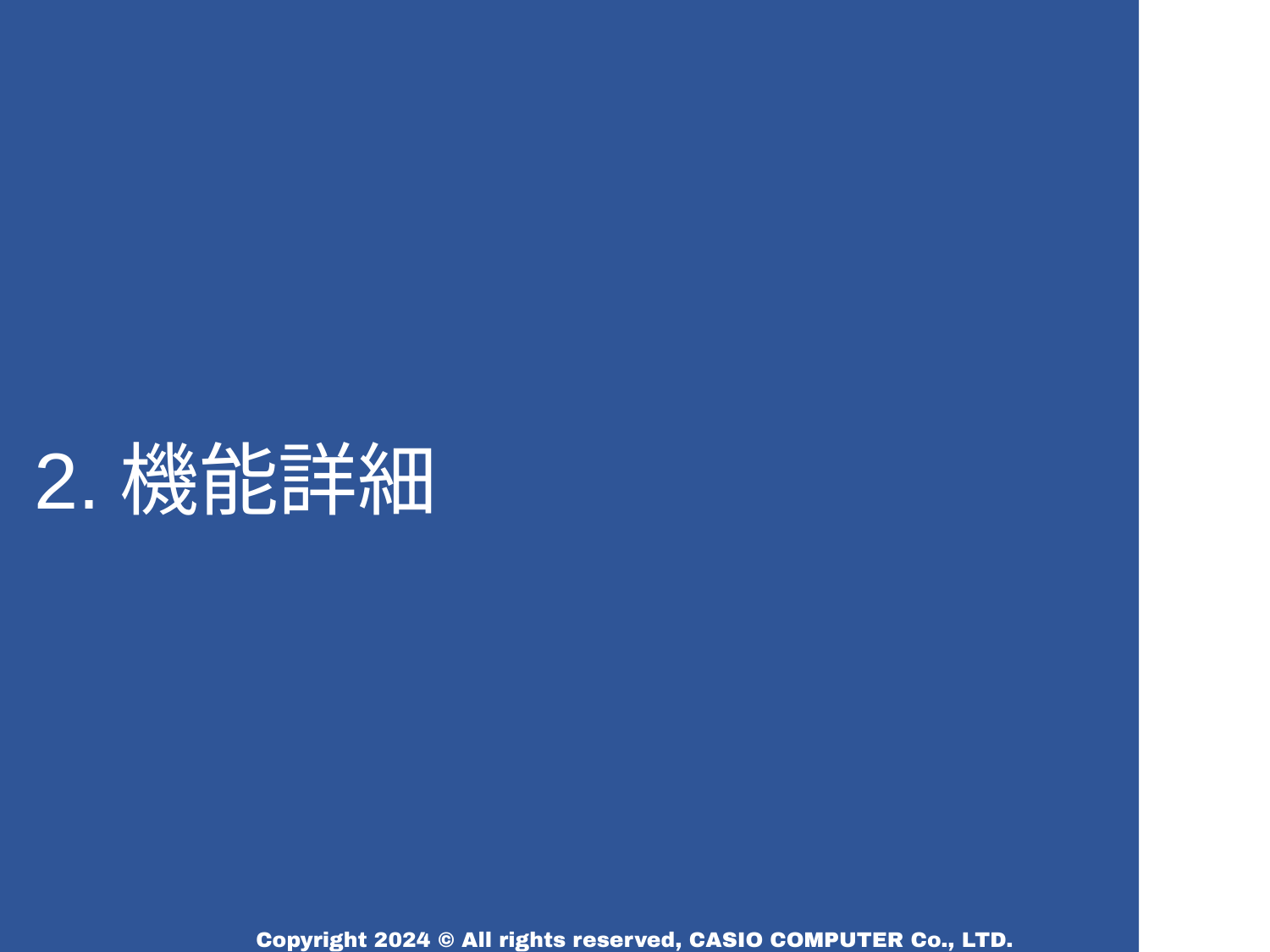

2.機能詳細
Copyright 2024 © All rights reserved, CASIO COMPUTER Co., LTD.